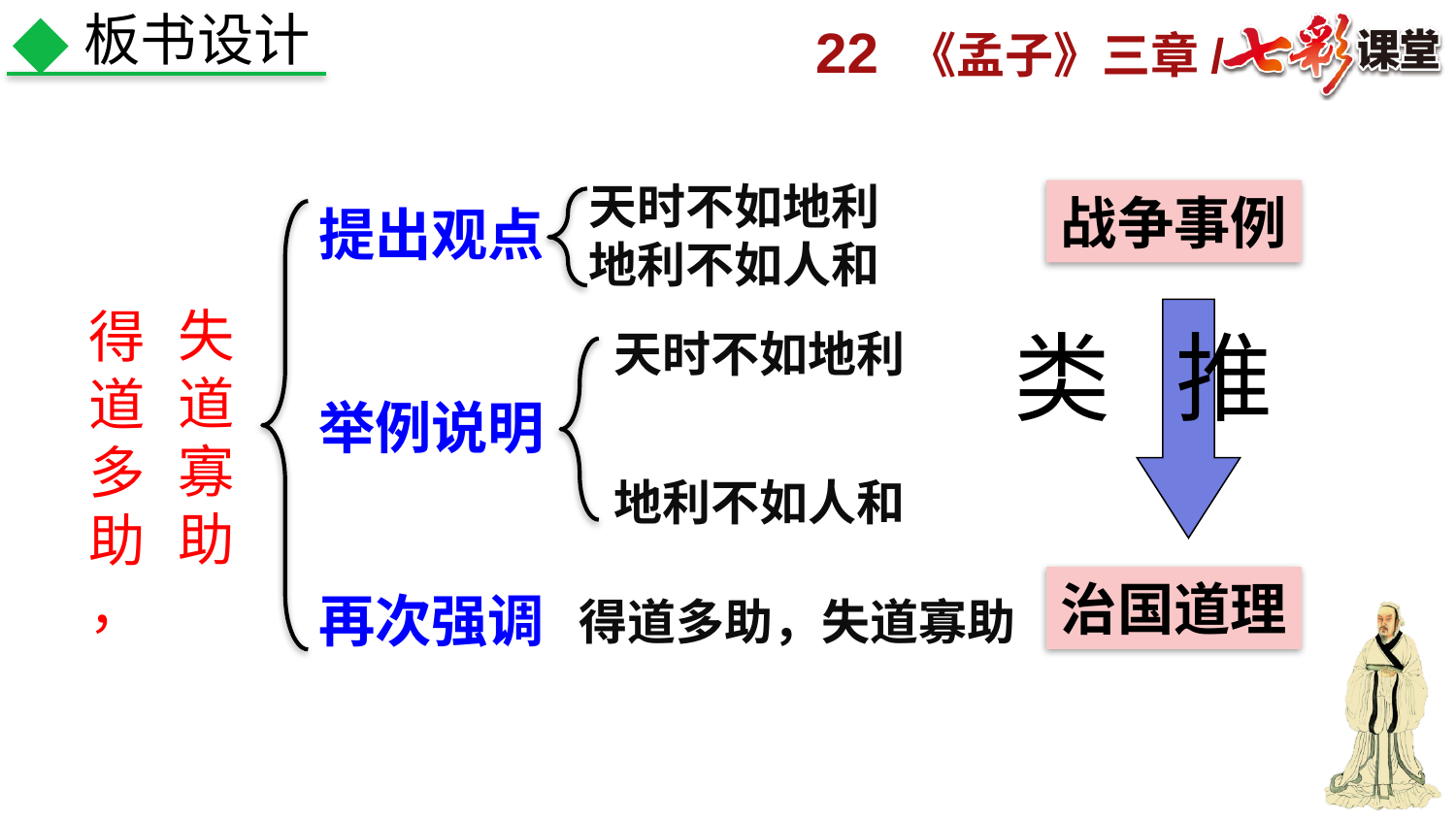

板书设计

天时不如地利
地利不如人和
战争事例

提出观点

失
道
寡
助
得
道
多
助，

类   推
天时不如地利

举例说明
地利不如人和
治国道理
再次强调
得道多助，失道寡助